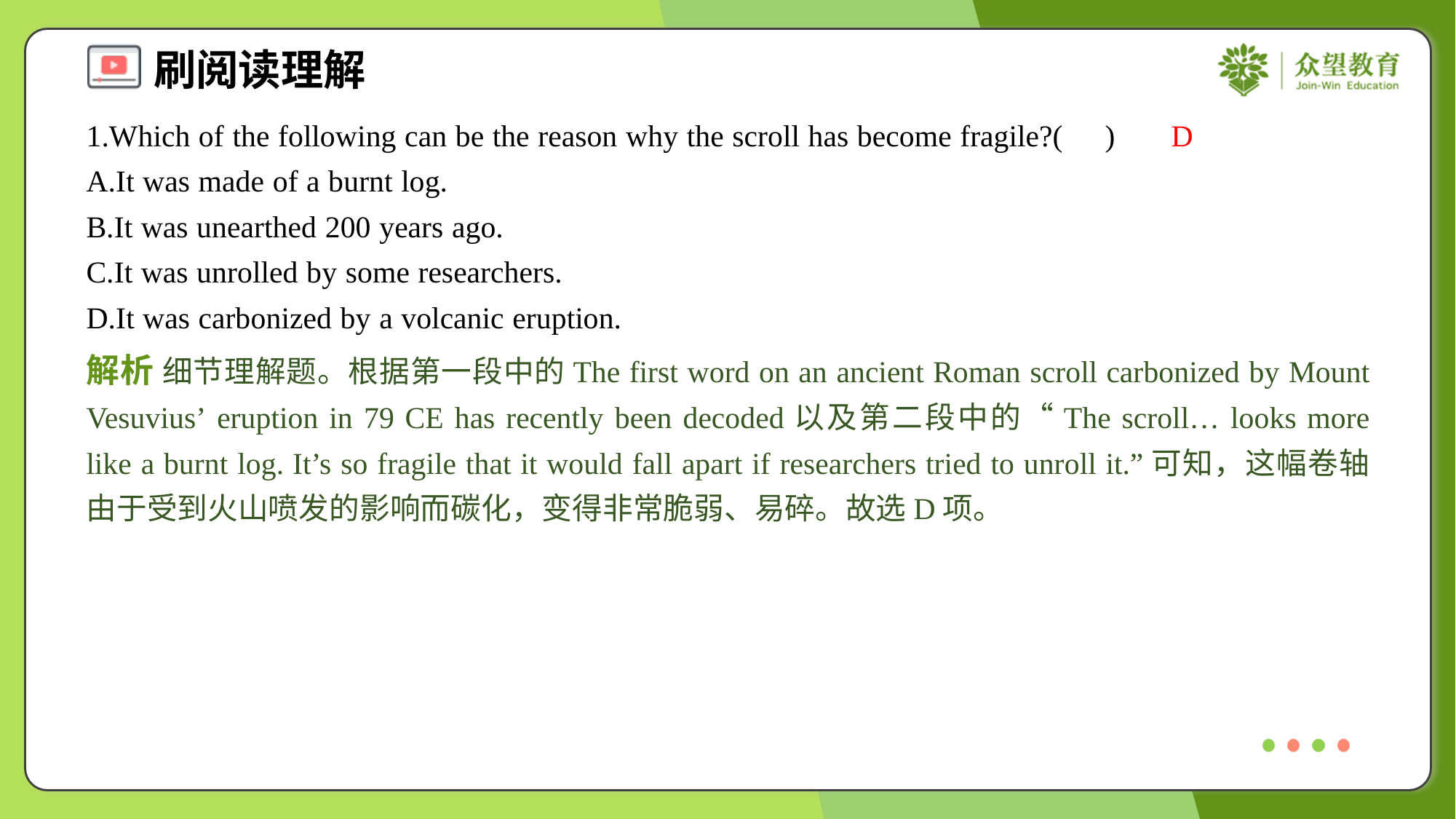

1.Which of the following can be the reason why the scroll has become fragile?(     )
D
A.It was made of a burnt log.
B.It was unearthed 200 years ago.
C.It was unrolled by some researchers.
D.It was carbonized by a volcanic eruption.
解析 细节理解题。根据第一段中的The first word on an ancient Roman scroll carbonized by Mount Vesuvius’ eruption in 79 CE has recently been decoded以及第二段中的“The scroll… looks more like a burnt log. It’s so fragile that it would fall apart if researchers tried to unroll it.”可知，这幅卷轴由于受到火山喷发的影响而碳化，变得非常脆弱、易碎。故选D项。